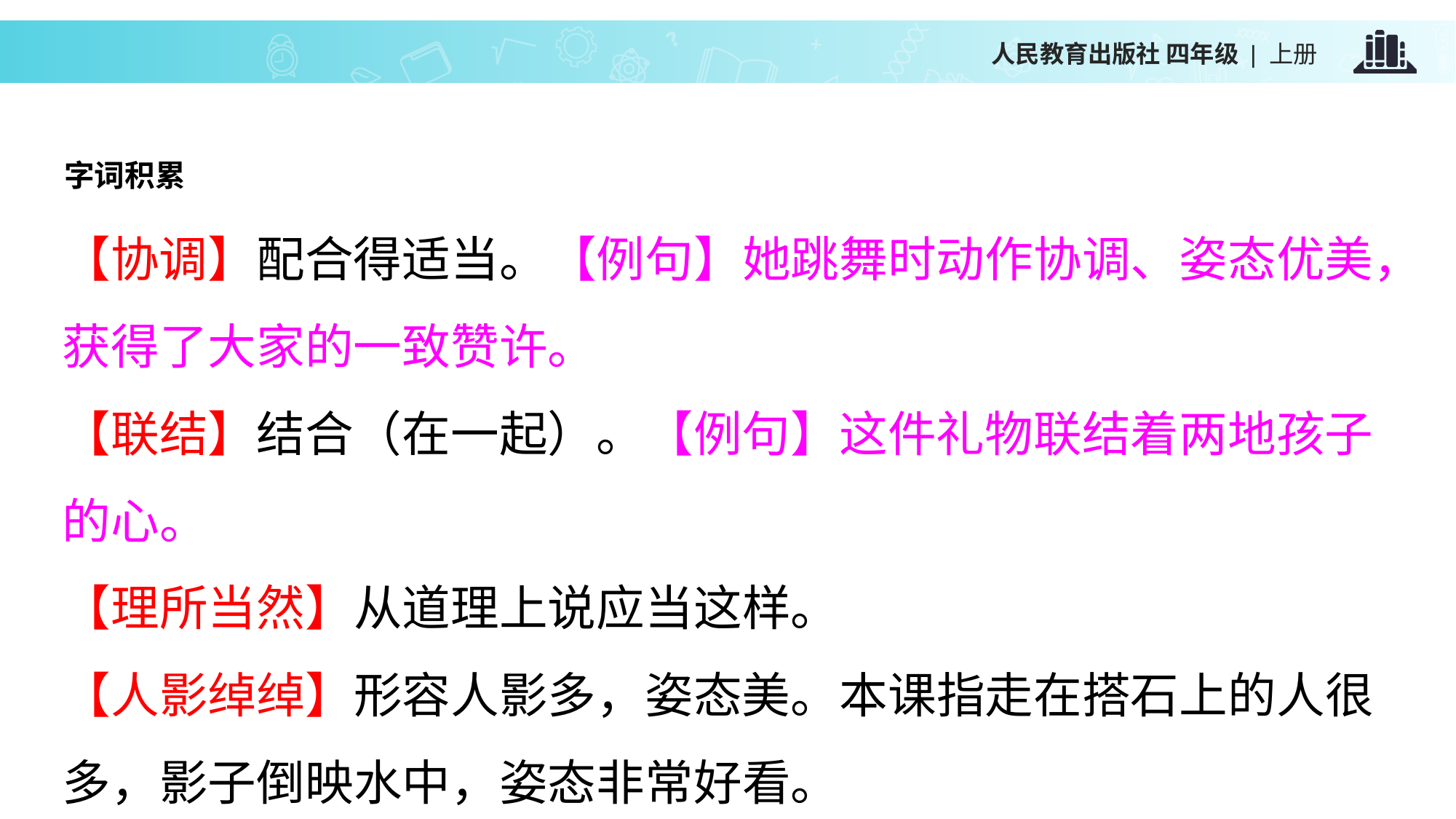

字词积累
【协调】配合得适当。【例句】她跳舞时动作协调、姿态优美，获得了大家的一致赞许。
【联结】结合（在一起）。【例句】这件礼物联结着两地孩子的心。
【理所当然】从道理上说应当这样。
【人影绰绰】形容人影多，姿态美。本课指走在搭石上的人很多，影子倒映水中，姿态非常好看。